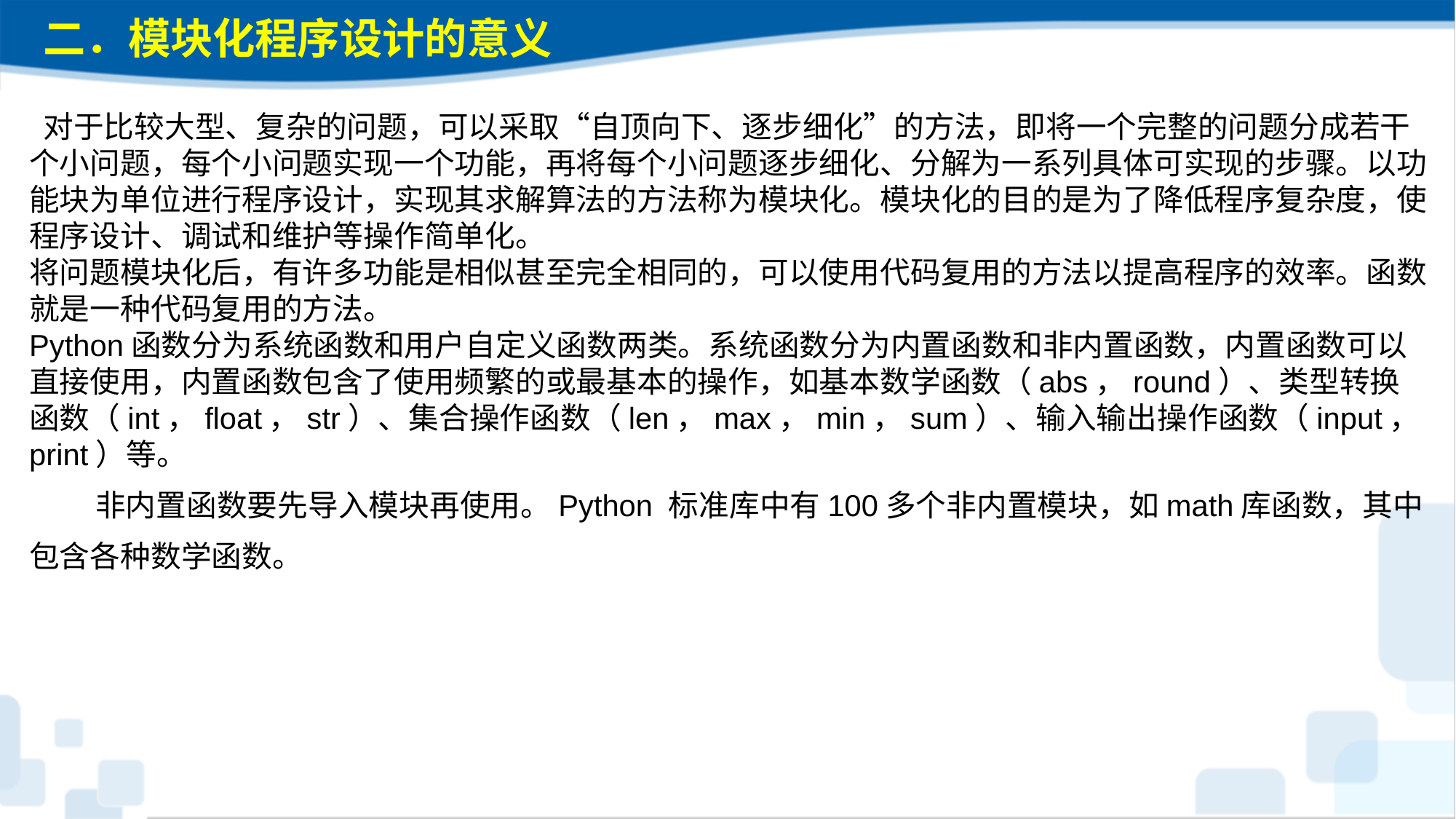

二．模块化程序设计的意义
 对于比较大型、复杂的问题，可以采取“自顶向下、逐步细化”的方法，即将一个完整的问题分成若干个小问题，每个小问题实现一个功能，再将每个小问题逐步细化、分解为一系列具体可实现的步骤。以功能块为单位进行程序设计，实现其求解算法的方法称为模块化。模块化的目的是为了降低程序复杂度，使程序设计、调试和维护等操作简单化。将问题模块化后，有许多功能是相似甚至完全相同的，可以使用代码复用的方法以提高程序的效率。函数就是一种代码复用的方法。Python函数分为系统函数和用户自定义函数两类。系统函数分为内置函数和非内置函数，内置函数可以直接使用，内置函数包含了使用频繁的或最基本的操作，如基本数学函数（abs，round）、类型转换函数（int，float，str）、集合操作函数（len，max，min，sum）、输入输出操作函数（input，print）等。    非内置函数要先导入模块再使用。Python 标准库中有100多个非内置模块，如math库函数，其中包含各种数学函数。